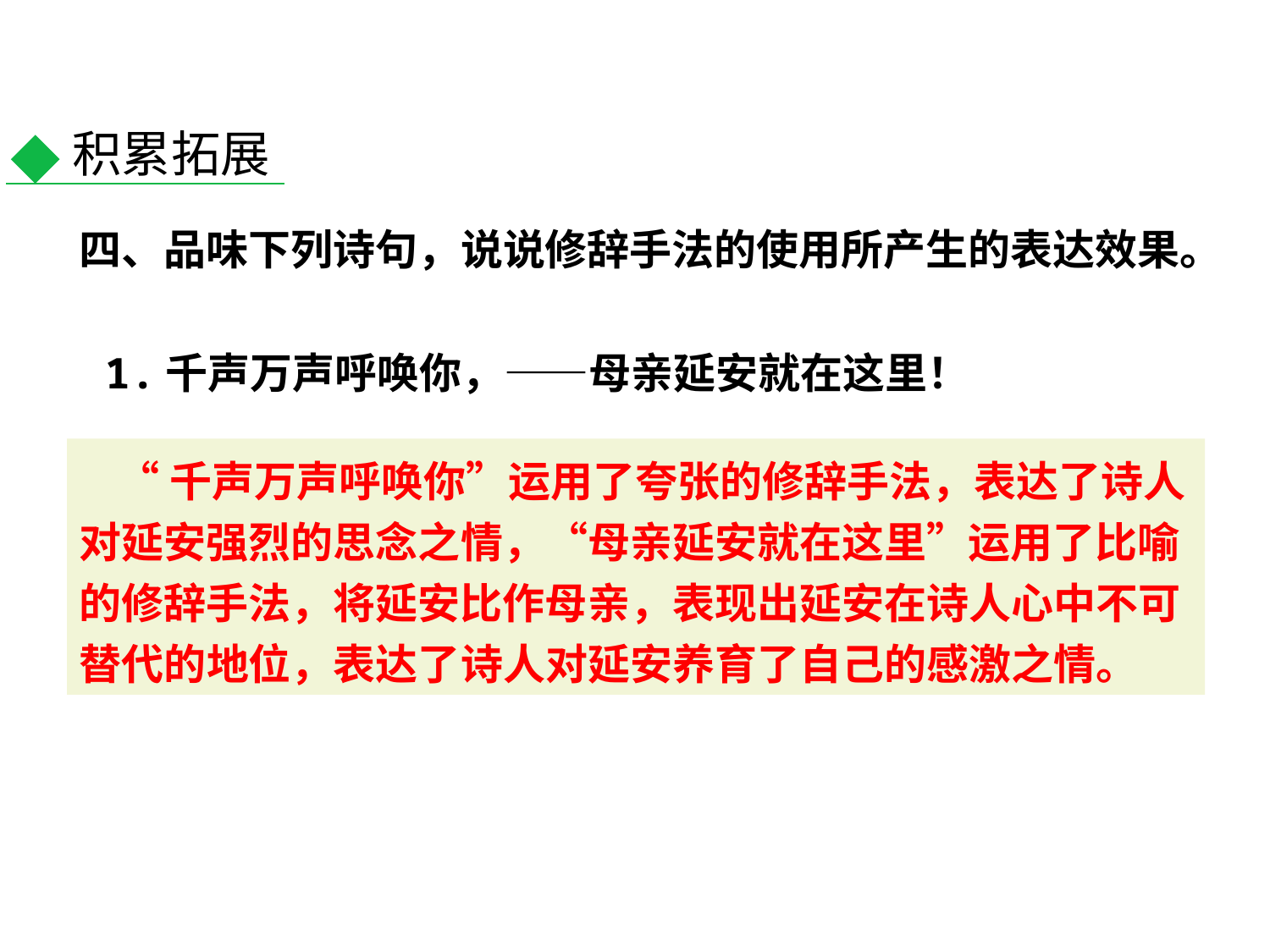

积累拓展

四、品味下列诗句，说说修辞手法的使用所产生的表达效果。
 1.千声万声呼唤你，——母亲延安就在这里！
    “千声万声呼唤你”运用了夸张的修辞手法，表达了诗人对延安强烈的思念之情，“母亲延安就在这里”运用了比喻的修辞手法，将延安比作母亲，表现出延安在诗人心中不可替代的地位，表达了诗人对延安养育了自己的感激之情。